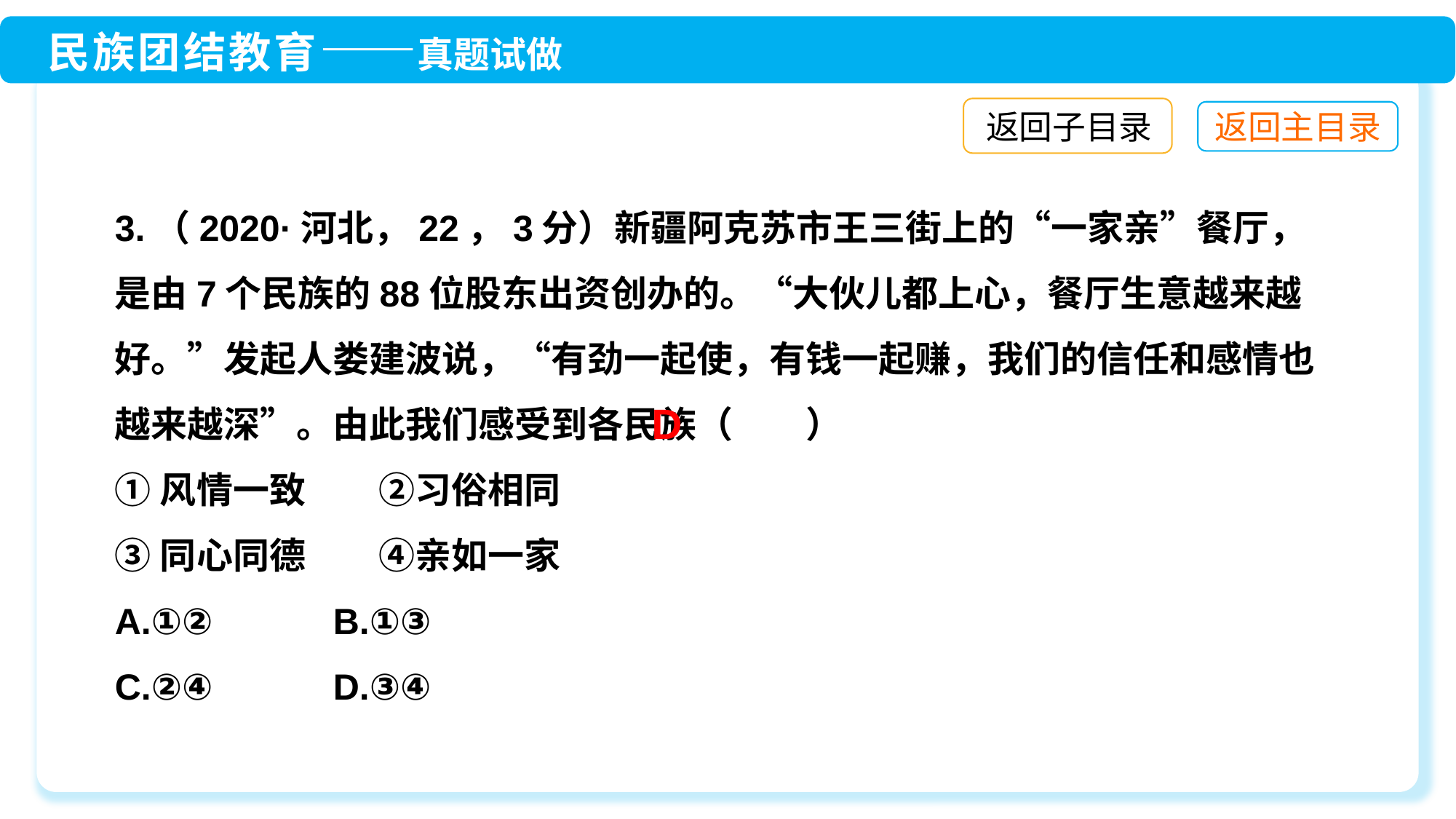

返回子目录

3.（2020·河北，22，3分）新疆阿克苏市王三街上的“一家亲”餐厅，是由7个民族的88位股东出资创办的。“大伙儿都上心，餐厅生意越来越好。”发起人娄建波说，“有劲一起使，有钱一起赚，我们的信任和感情也越来越深”。由此我们感受到各民族（　　）
①风情一致　　②习俗相同
③同心同德　　④亲如一家
A.①②　　　	B.①③
C.②④　　　	D.③④
D